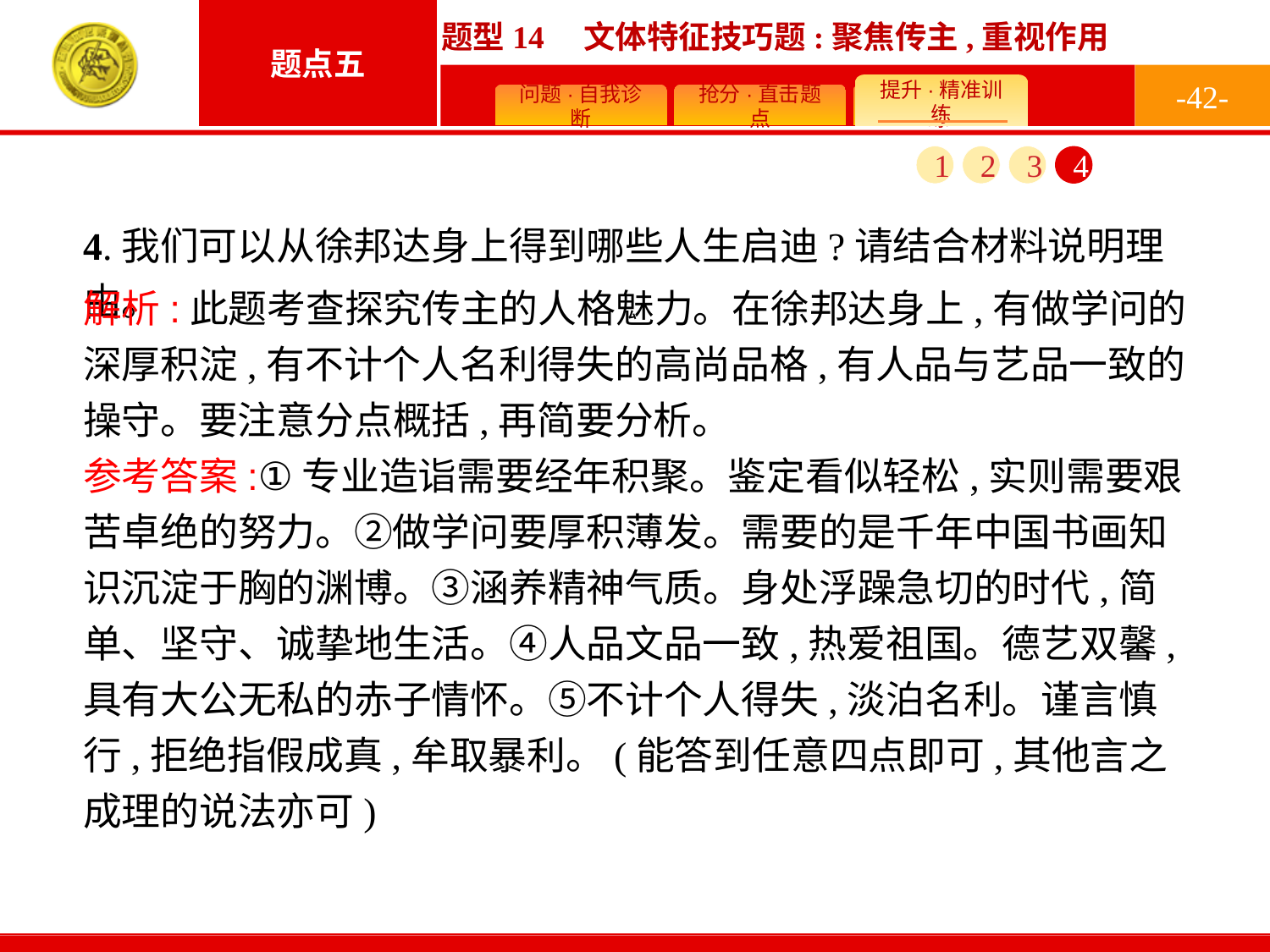

-42-
1
2
3
4
4.我们可以从徐邦达身上得到哪些人生启迪?请结合材料说明理由。
解析:此题考查探究传主的人格魅力。在徐邦达身上,有做学问的深厚积淀,有不计个人名利得失的高尚品格,有人品与艺品一致的操守。要注意分点概括,再简要分析。
参考答案:①专业造诣需要经年积聚。鉴定看似轻松,实则需要艰苦卓绝的努力。②做学问要厚积薄发。需要的是千年中国书画知识沉淀于胸的渊博。③涵养精神气质。身处浮躁急切的时代,简单、坚守、诚挚地生活。④人品文品一致,热爱祖国。德艺双馨,具有大公无私的赤子情怀。⑤不计个人得失,淡泊名利。谨言慎行,拒绝指假成真,牟取暴利。(能答到任意四点即可,其他言之成理的说法亦可)